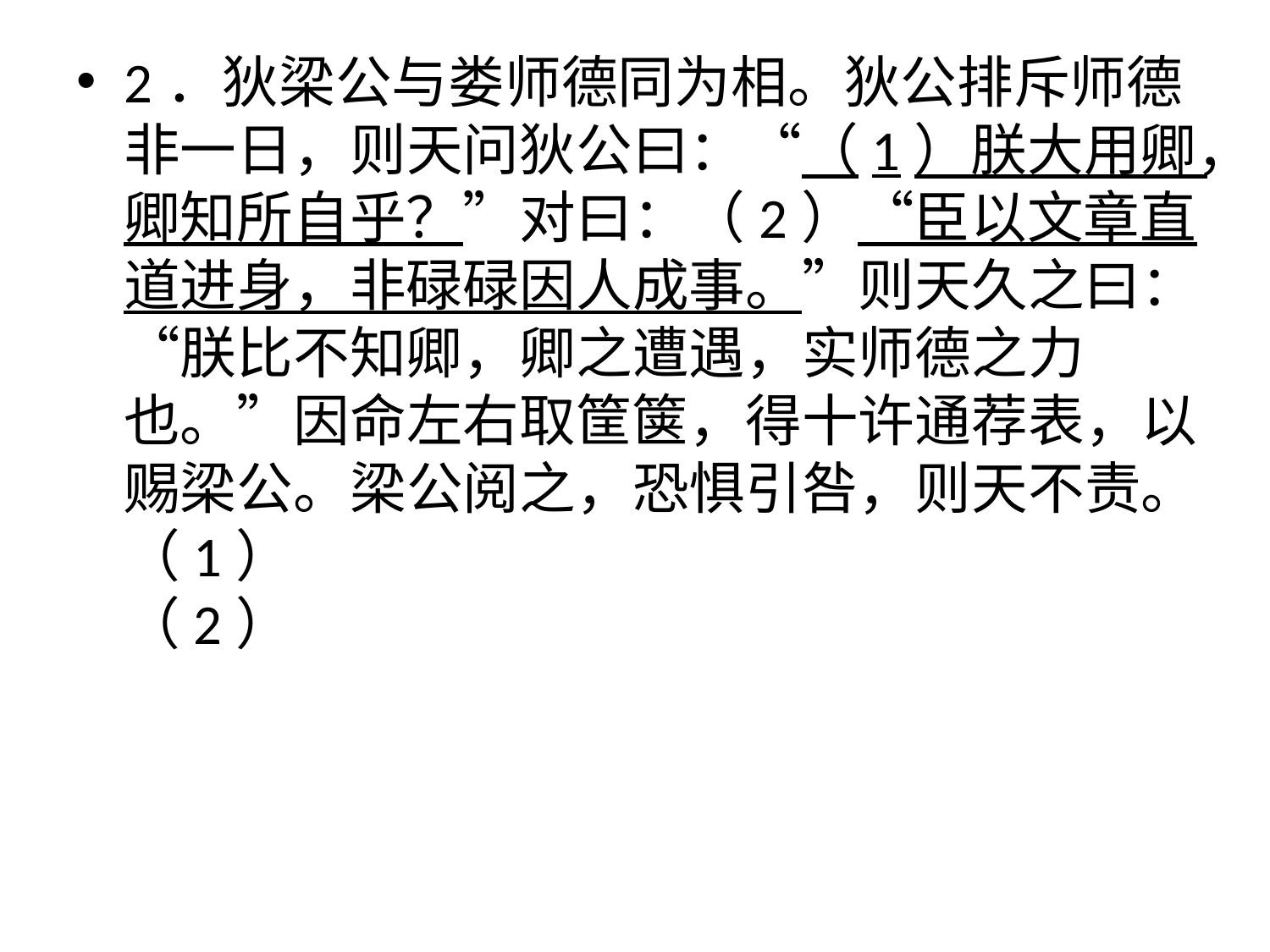

2．狄梁公与娄师德同为相。狄公排斥师德非一日，则天问狄公曰：“（1）朕大用卿，卿知所自乎？”对曰：（2）“臣以文章直道进身，非碌碌因人成事。”则天久之曰：“朕比不知卿，卿之遭遇，实师德之力也。”因命左右取筐箧，得十许通荐表，以赐梁公。梁公阅之，恐惧引咎，则天不责。
（1）
（2）